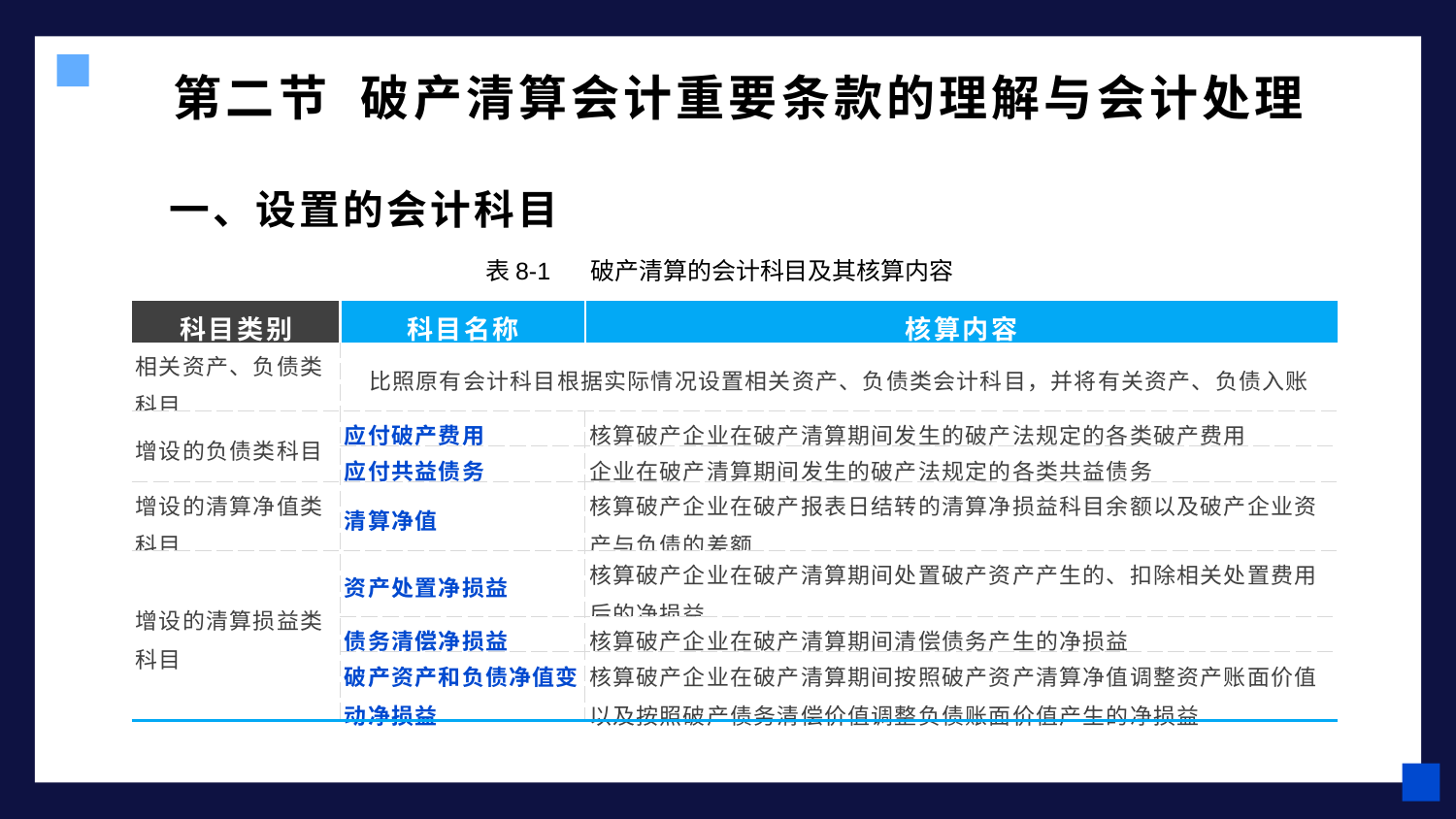

# 第二节  破产清算会计重要条款的理解与会计处理
一、设置的会计科目

表8-1     破产清算的会计科目及其核算内容
| 科目类别 | 科目名称 | 核算内容 |
| --- | --- | --- |
| 相关资产、负债类科目 | 比照原有会计科目根据实际情况设置相关资产、负债类会计科目，并将有关资产、负债入账 |  |
| 增设的负债类科目 | 应付破产费用 | 核算破产企业在破产清算期间发生的破产法规定的各类破产费用 |
|  | 应付共益债务 | 企业在破产清算期间发生的破产法规定的各类共益债务 |
| 增设的清算净值类科目 | 清算净值 | 核算破产企业在破产报表日结转的清算净损益科目余额以及破产企业资产与负债的差额 |
| 增设的清算损益类科目 | 资产处置净损益 | 核算破产企业在破产清算期间处置破产资产产生的、扣除相关处置费用后的净损益 |
|  | 债务清偿净损益 | 核算破产企业在破产清算期间清偿债务产生的净损益 |
|  | 破产资产和负债净值变动净损益 | 核算破产企业在破产清算期间按照破产资产清算净值调整资产账面价值以及按照破产债务清偿价值调整负债账面价值产生的净损益 |